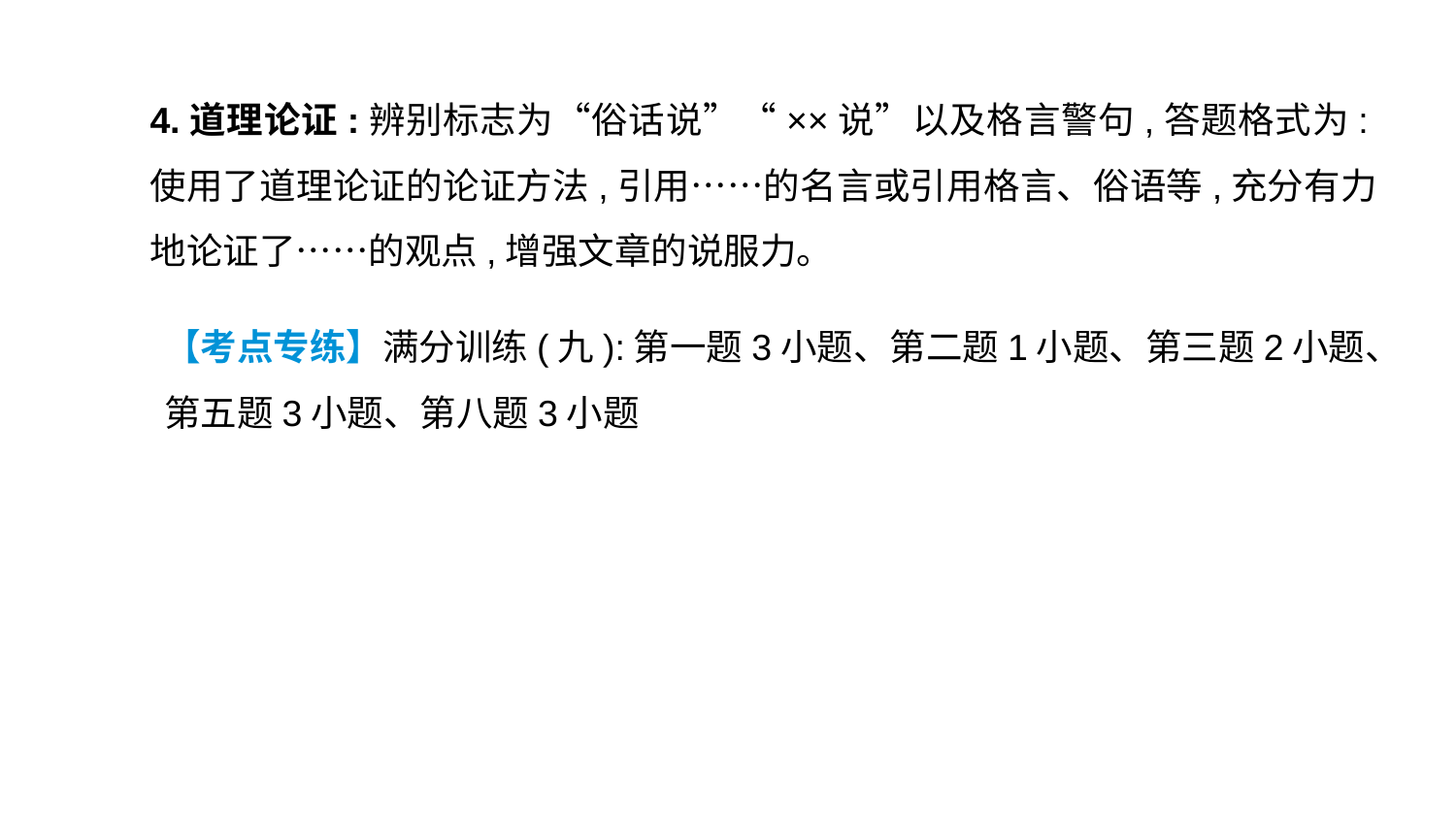

4.道理论证:辨别标志为“俗话说”“××说”以及格言警句,答题格式为:使用了道理论证的论证方法,引用……的名言或引用格言、俗语等,充分有力地论证了……的观点,增强文章的说服力。
【考点专练】满分训练(九):第一题3小题、第二题1小题、第三题2小题、第五题3小题、第八题3小题